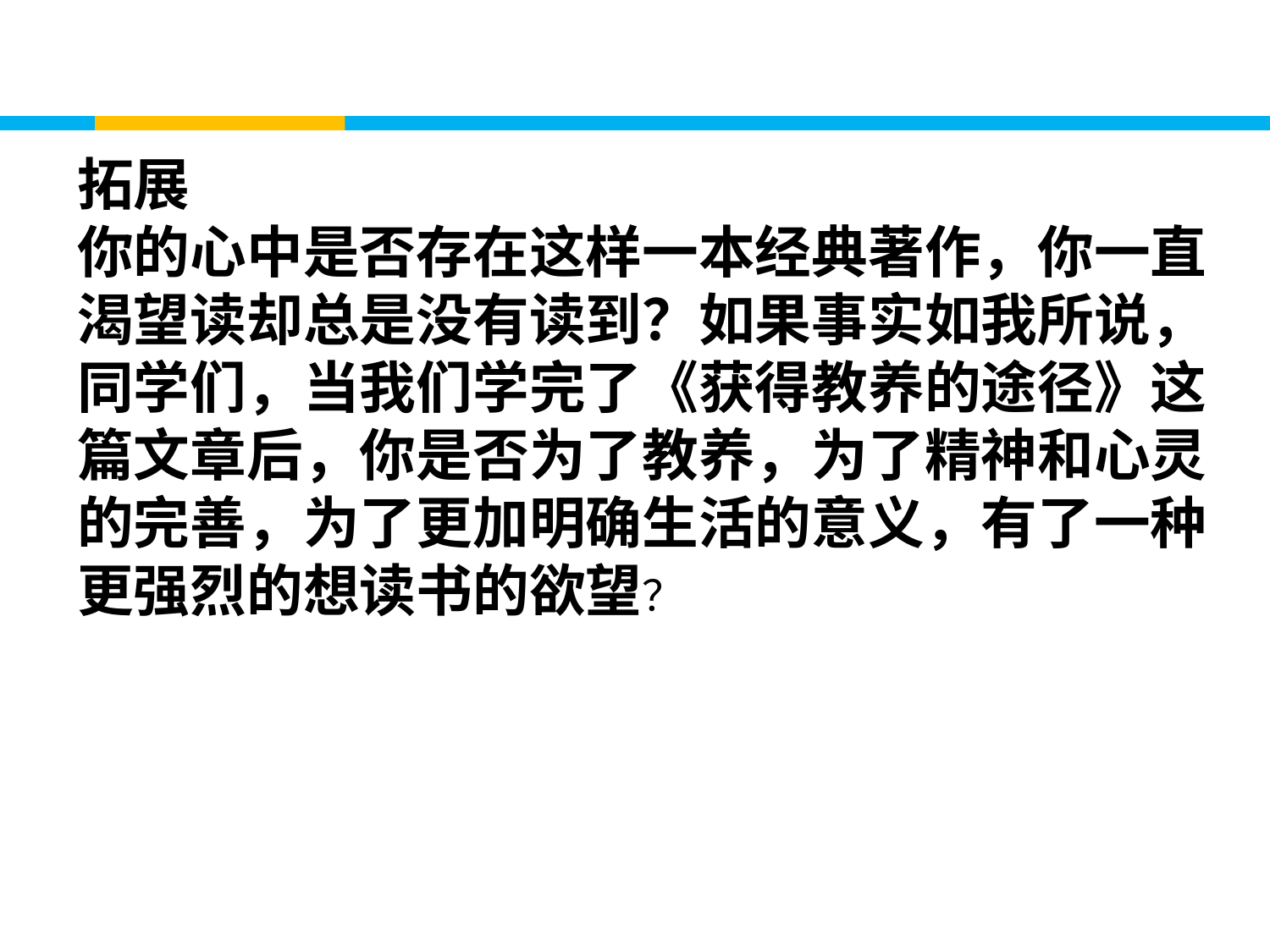

拓展
你的心中是否存在这样一本经典著作，你一直渴望读却总是没有读到？如果事实如我所说，同学们，当我们学完了《获得教养的途径》这篇文章后，你是否为了教养，为了精神和心灵的完善，为了更加明确生活的意义，有了一种更强烈的想读书的欲望？